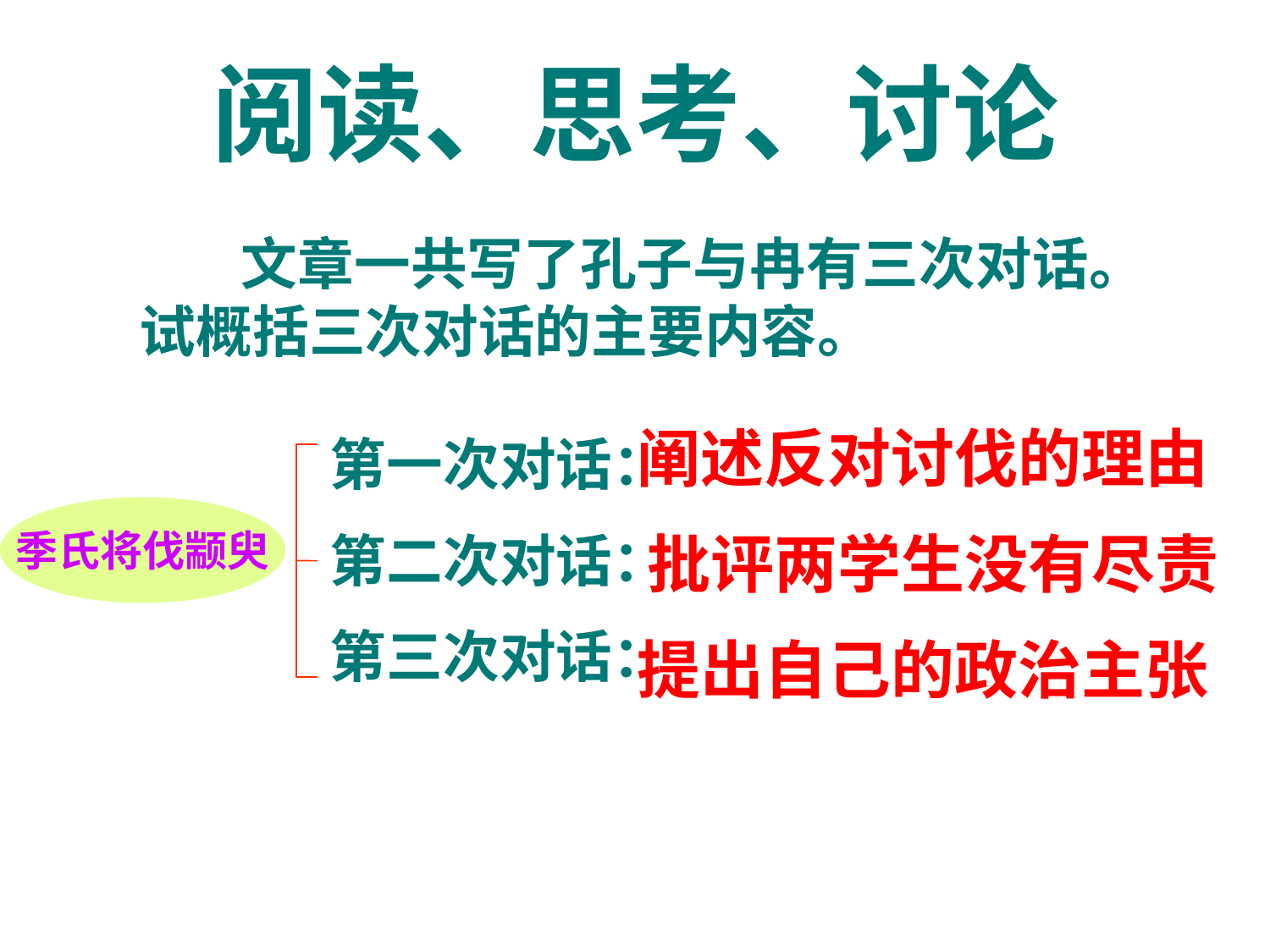

# 阅读、思考、讨论
        文章一共写了孔子与冉有三次对话。试概括三次对话的主要内容。

阐述反对讨伐的理由
第一次对话：
第二次对话：
第三次对话：

季氏将伐颛臾
批评两学生没有尽责
提出自己的政治主张